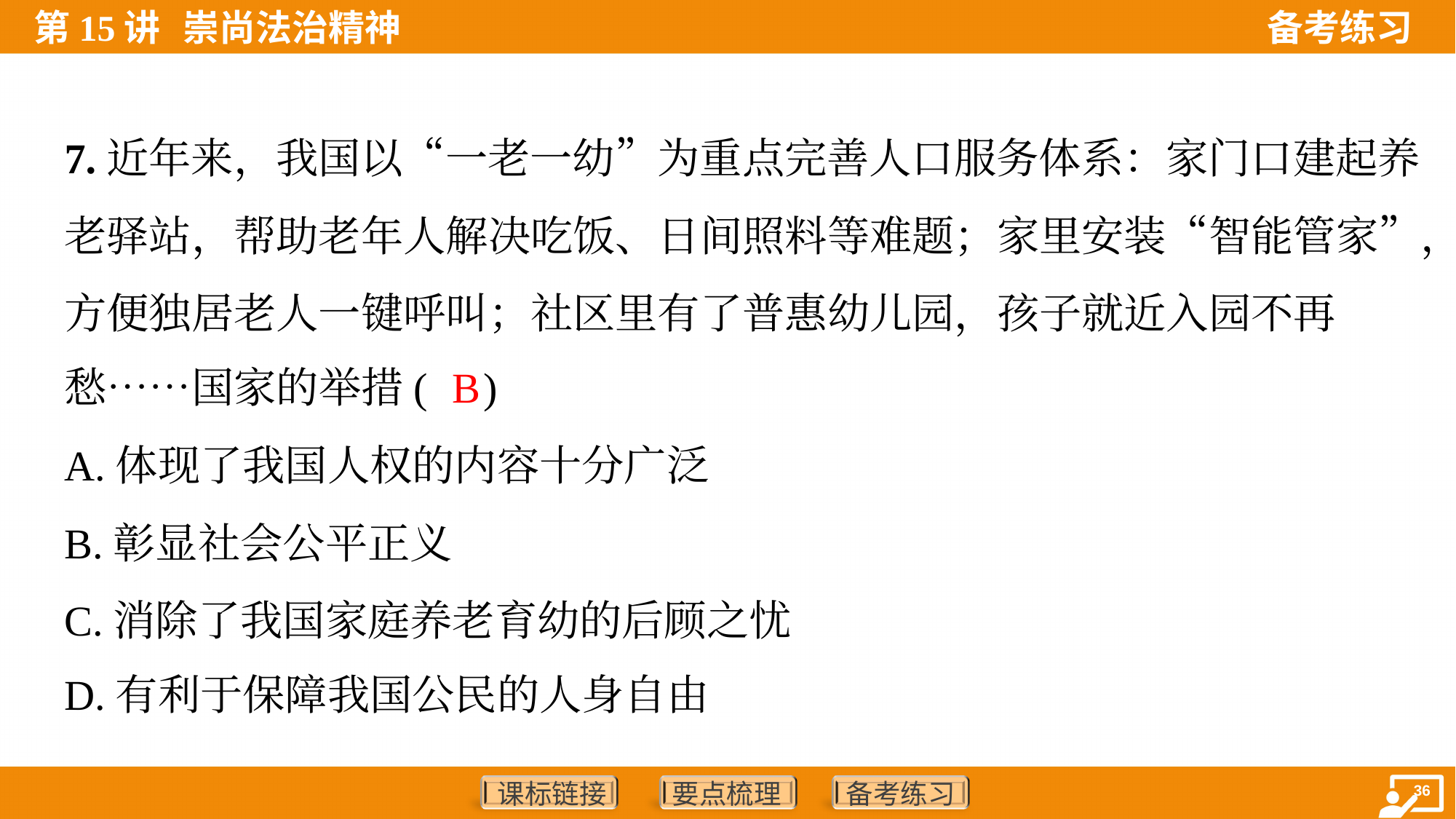

7.近年来，我国以“一老一幼”为重点完善人口服务体系：家门口建起养
老驿站，帮助老年人解决吃饭、日间照料等难题；家里安装“智能管家”，
方便独居老人一键呼叫；社区里有了普惠幼儿园，孩子就近入园不再
愁……国家的举措(     )
B
A.体现了我国人权的内容十分广泛
B.彰显社会公平正义
C.消除了我国家庭养老育幼的后顾之忧
D.有利于保障我国公民的人身自由